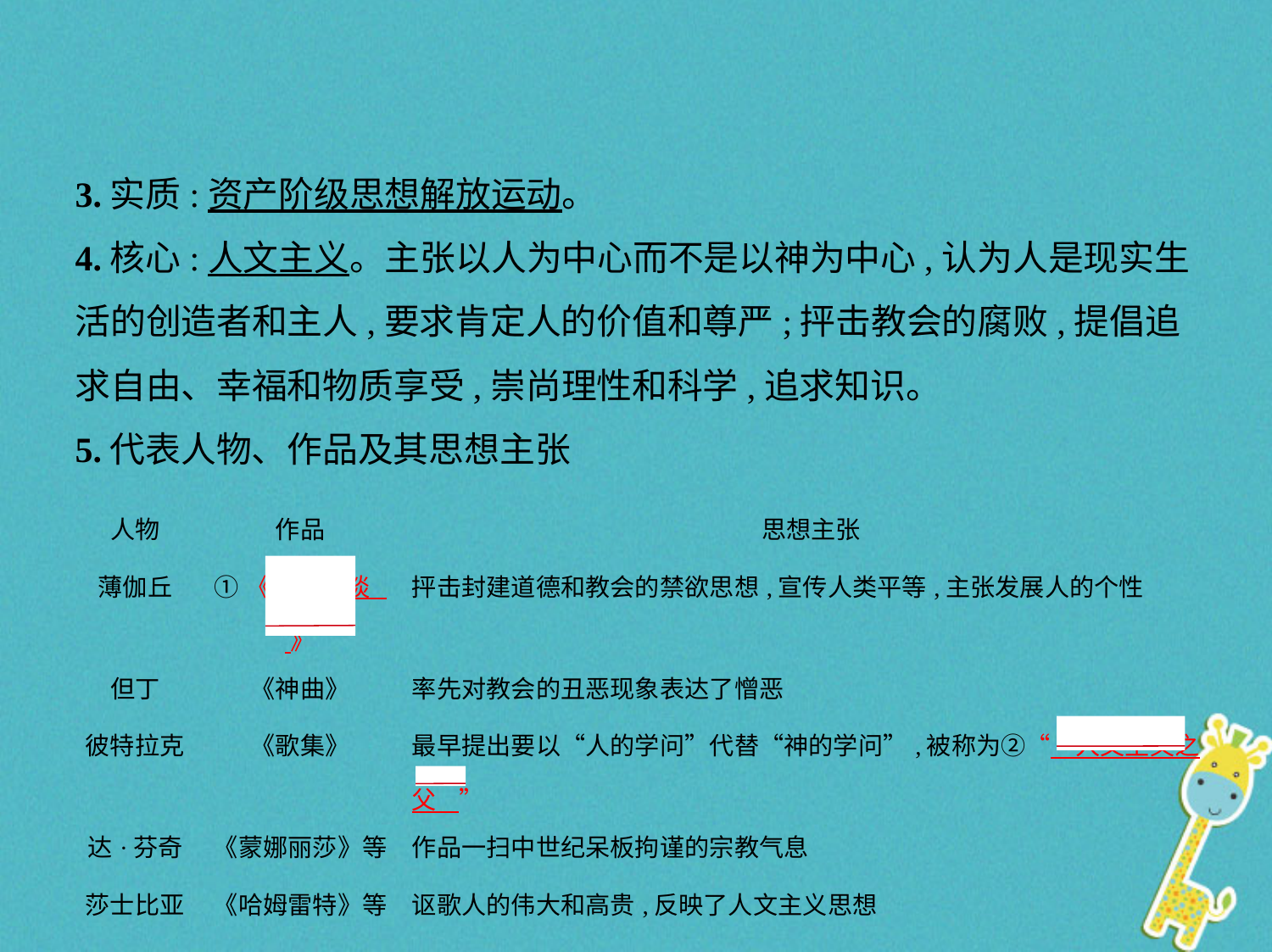

3.实质:资产阶级思想解放运动。
4.核心:人文主义。主张以人为中心而不是以神为中心,认为人是现实生
活的创造者和主人,要求肯定人的价值和尊严;抨击教会的腐败,提倡追
求自由、幸福和物质享受,崇尚理性和科学,追求知识。
5.代表人物、作品及其思想主张
| 人物 | 作品 | 思想主张 |
| --- | --- | --- |
| 薄伽丘 | ①《　十日谈    》 | 抨击封建道德和教会的禁欲思想,宣传人类平等,主张发展人的个性 |
| 但丁 | 《神曲》 | 率先对教会的丑恶现象表达了憎恶 |
| 彼特拉克 | 《歌集》 | 最早提出要以“人的学问”代替“神的学问”,被称为②“　人文主义之父    ” |
| 达·芬奇 | 《蒙娜丽莎》等 | 作品一扫中世纪呆板拘谨的宗教气息 |
| 莎士比亚 | 《哈姆雷特》等 | 讴歌人的伟大和高贵,反映了人文主义思想 |